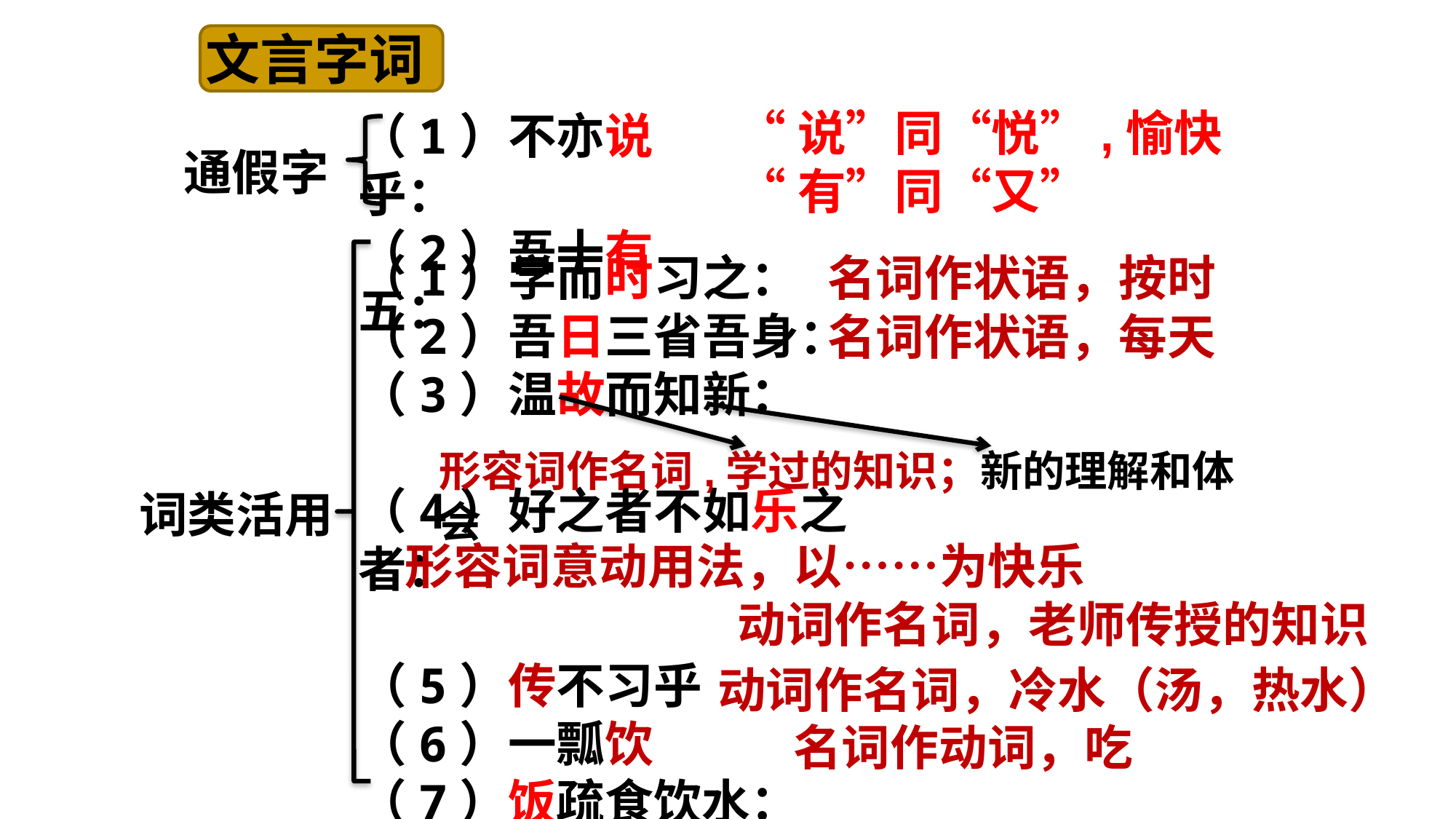

文言字词

“说”同“悦”,愉快
“有”同“又”
（1）不亦说乎：
（2）吾十有五：

通假字

（1）学而时习之：
（2）吾日三省吾身：
（3）温故而知新：

（4）好之者不如乐之者：

（5）传不习乎
（6）一瓢饮
（7）饭疏食饮水：
名词作状语，按时
名词作状语，每天
形容词作名词,学过的知识；新的理解和体会
词类活用
形容词意动用法，以……为快乐
动词作名词，老师传授的知识
动词作名词，冷水（汤，热水）
名词作动词，吃